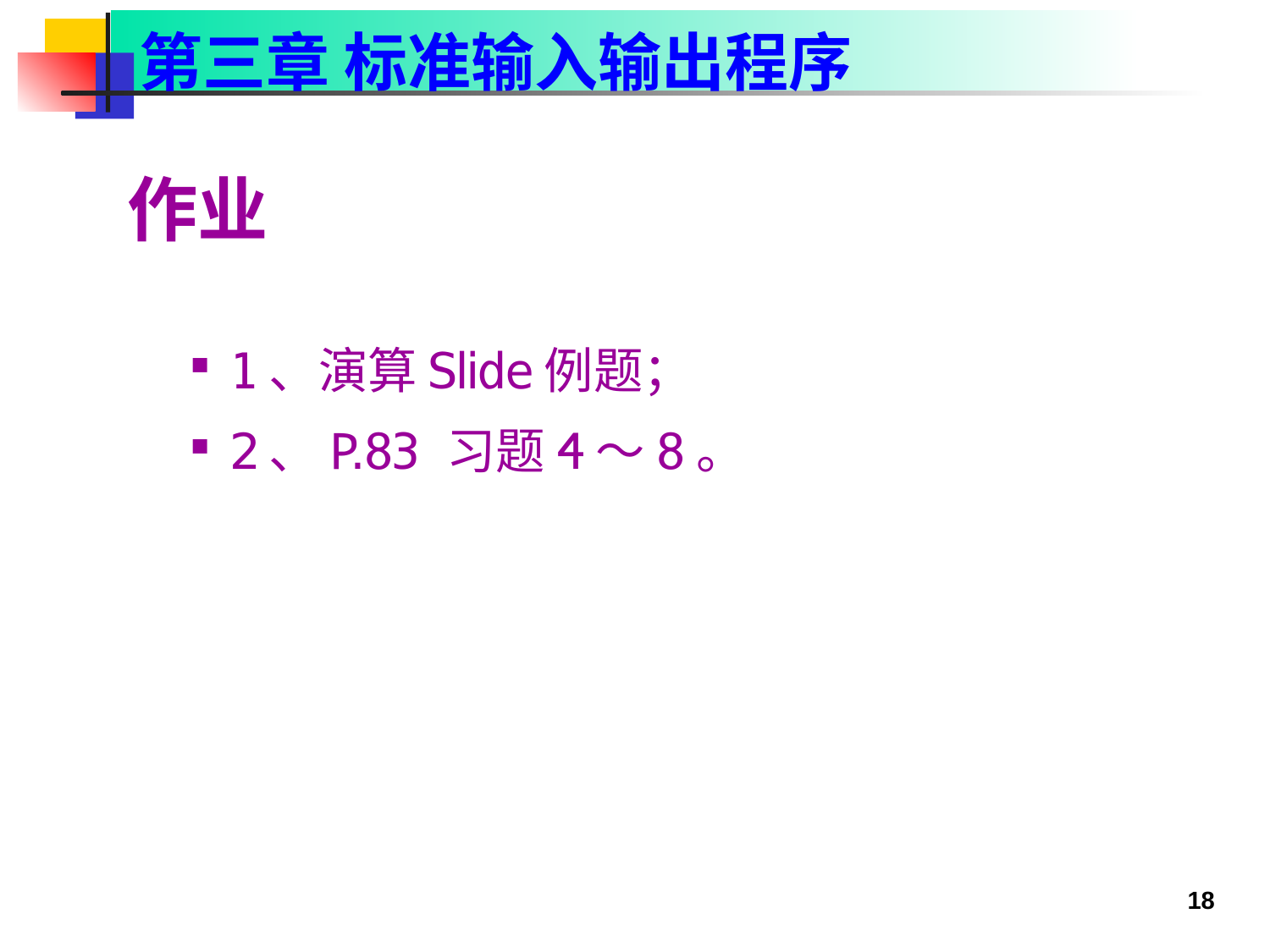

第三章 标准输入输出程序
作业
1、演算Slide例题；
2、P.83 习题4～8。

18